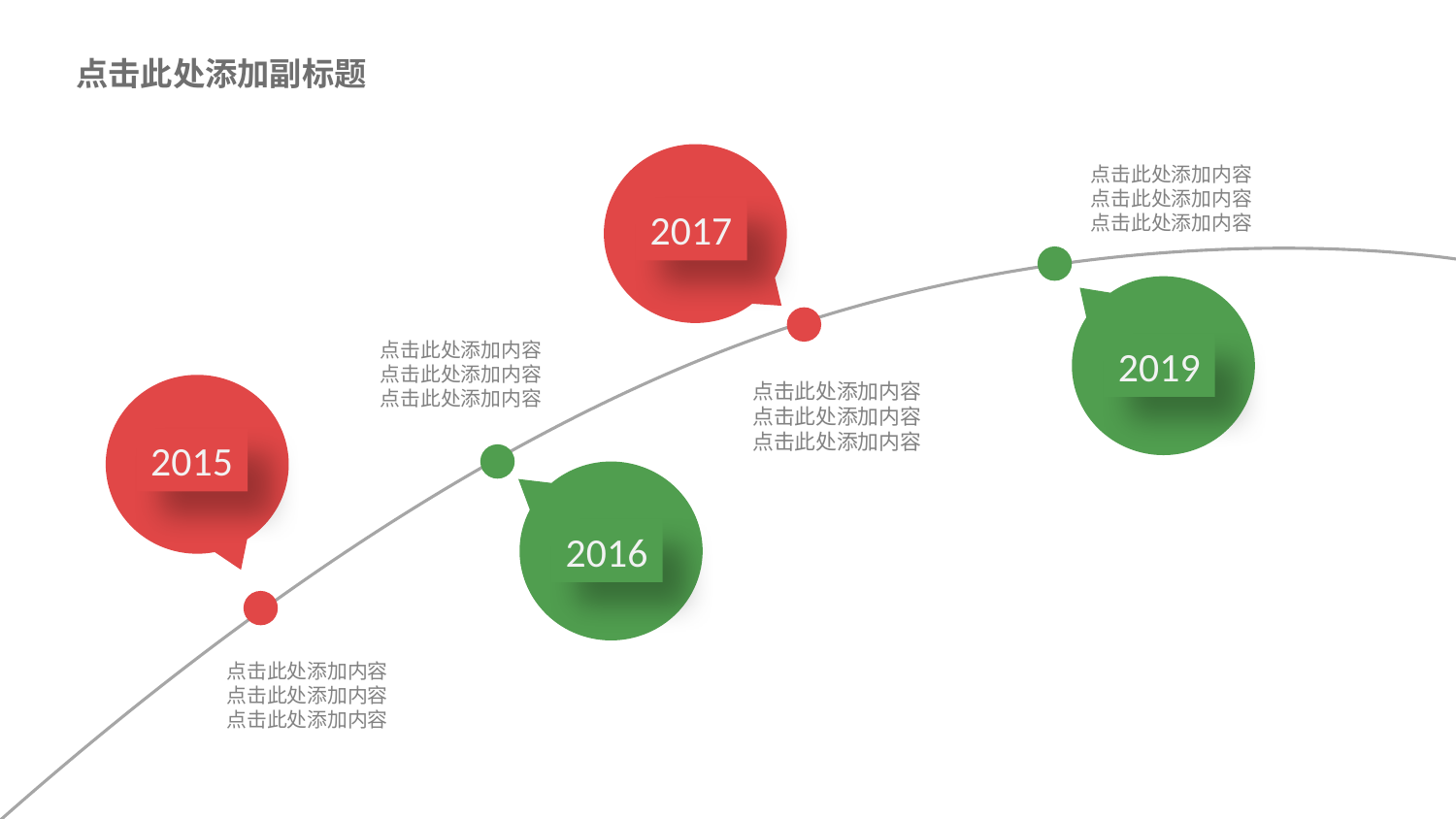

点击此处添加副标题

2017
点击此处添加内容
点击此处添加内容
点击此处添加内容

2019

点击此处添加内容
点击此处添加内容
点击此处添加内容
点击此处添加内容
点击此处添加内容
点击此处添加内容

2015

2016

点击此处添加内容
点击此处添加内容
点击此处添加内容